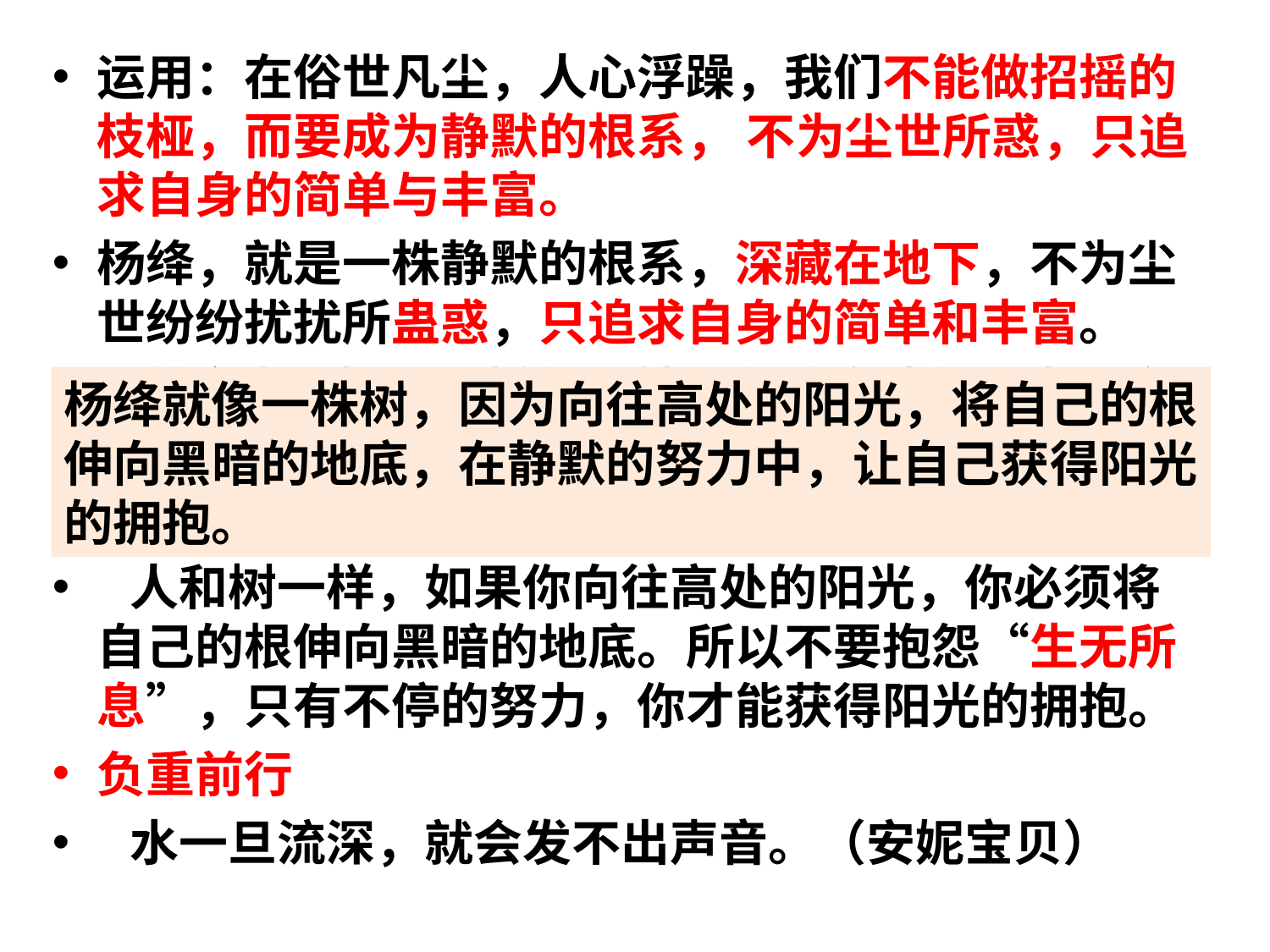

#
运用：在俗世凡尘，人心浮躁，我们不能做招摇的枝桠，而要成为静默的根系， 不为尘世所惑，只追求自身的简单与丰富。
杨绛，就是一株静默的根系，深藏在地下，不为尘世纷纷扰扰所蛊惑，只追求自身的简单和丰富。
   其实人跟树是一样的，越是向往高处的阳光，它的根就越要伸向黑暗的地底。
尼采（德国）
  人和树一样，如果你向往高处的阳光，你必须将自己的根伸向黑暗的地底。所以不要抱怨“生无所息”，只有不停的努力，你才能获得阳光的拥抱。
负重前行
  水一旦流深，就会发不出声音。（安妮宝贝）
杨绛就像一株树，因为向往高处的阳光，将自己的根
伸向黑暗的地底，在静默的努力中，让自己获得阳光
的拥抱。